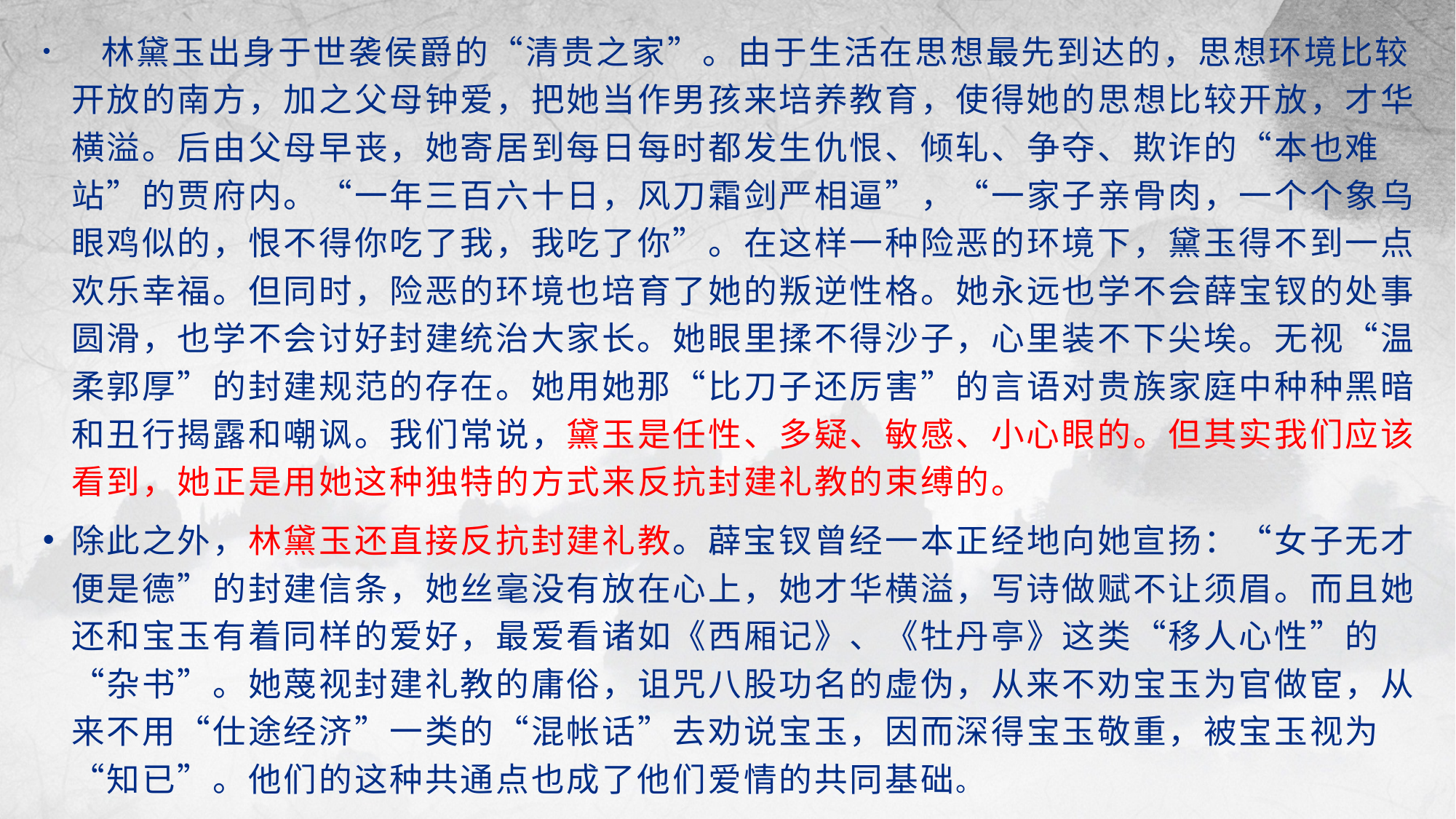

林黛玉出身于世袭侯爵的“清贵之家”。由于生活在思想最先到达的，思想环境比较开放的南方，加之父母钟爱，把她当作男孩来培养教育，使得她的思想比较开放，才华横溢。后由父母早丧，她寄居到每日每时都发生仇恨、倾轧、争夺、欺诈的“本也难站”的贾府内。“一年三百六十日，风刀霜剑严相逼”，“一家子亲骨肉，一个个象乌眼鸡似的，恨不得你吃了我，我吃了你”。在这样一种险恶的环境下，黛玉得不到一点欢乐幸福。但同时，险恶的环境也培育了她的叛逆性格。她永远也学不会薛宝钗的处事圆滑，也学不会讨好封建统治大家长。她眼里揉不得沙子，心里装不下尖埃。无视“温柔郭厚”的封建规范的存在。她用她那“比刀子还厉害”的言语对贵族家庭中种种黑暗和丑行揭露和嘲讽。我们常说，黛玉是任性、多疑、敏感、小心眼的。但其实我们应该看到，她正是用她这种独特的方式来反抗封建礼教的束缚的。
除此之外，林黛玉还直接反抗封建礼教。薜宝钗曾经一本正经地向她宣扬：“女子无才便是德”的封建信条，她丝毫没有放在心上，她才华横溢，写诗做赋不让须眉。而且她还和宝玉有着同样的爱好，最爱看诸如《西厢记》、《牡丹亭》这类“移人心性”的“杂书”。她蔑视封建礼教的庸俗，诅咒八股功名的虚伪，从来不劝宝玉为官做宦，从来不用“仕途经济”一类的“混帐话”去劝说宝玉，因而深得宝玉敬重，被宝玉视为“知已”。他们的这种共通点也成了他们爱情的共同基础。